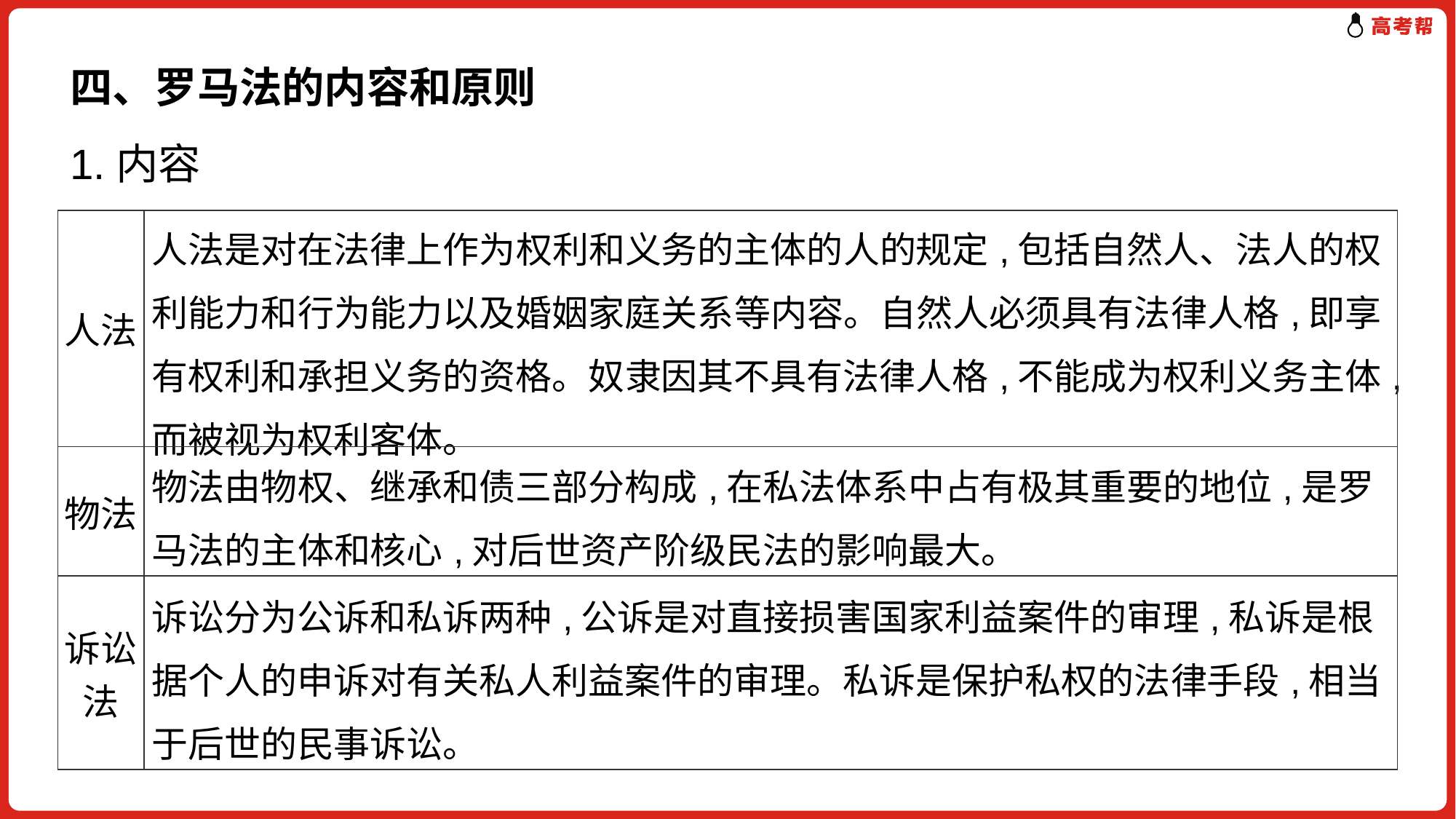

四、罗马法的内容和原则
1.内容
| 人法 | 人法是对在法律上作为权利和义务的主体的人的规定,包括自然人、法人的权利能力和行为能力以及婚姻家庭关系等内容。自然人必须具有法律人格,即享有权利和承担义务的资格。奴隶因其不具有法律人格,不能成为权利义务主体,而被视为权利客体。 |
| --- | --- |
| 物法 | 物法由物权、继承和债三部分构成,在私法体系中占有极其重要的地位,是罗马法的主体和核心,对后世资产阶级民法的影响最大。 |
| 诉讼法 | 诉讼分为公诉和私诉两种,公诉是对直接损害国家利益案件的审理,私诉是根据个人的申诉对有关私人利益案件的审理。私诉是保护私权的法律手段,相当于后世的民事诉讼。 |